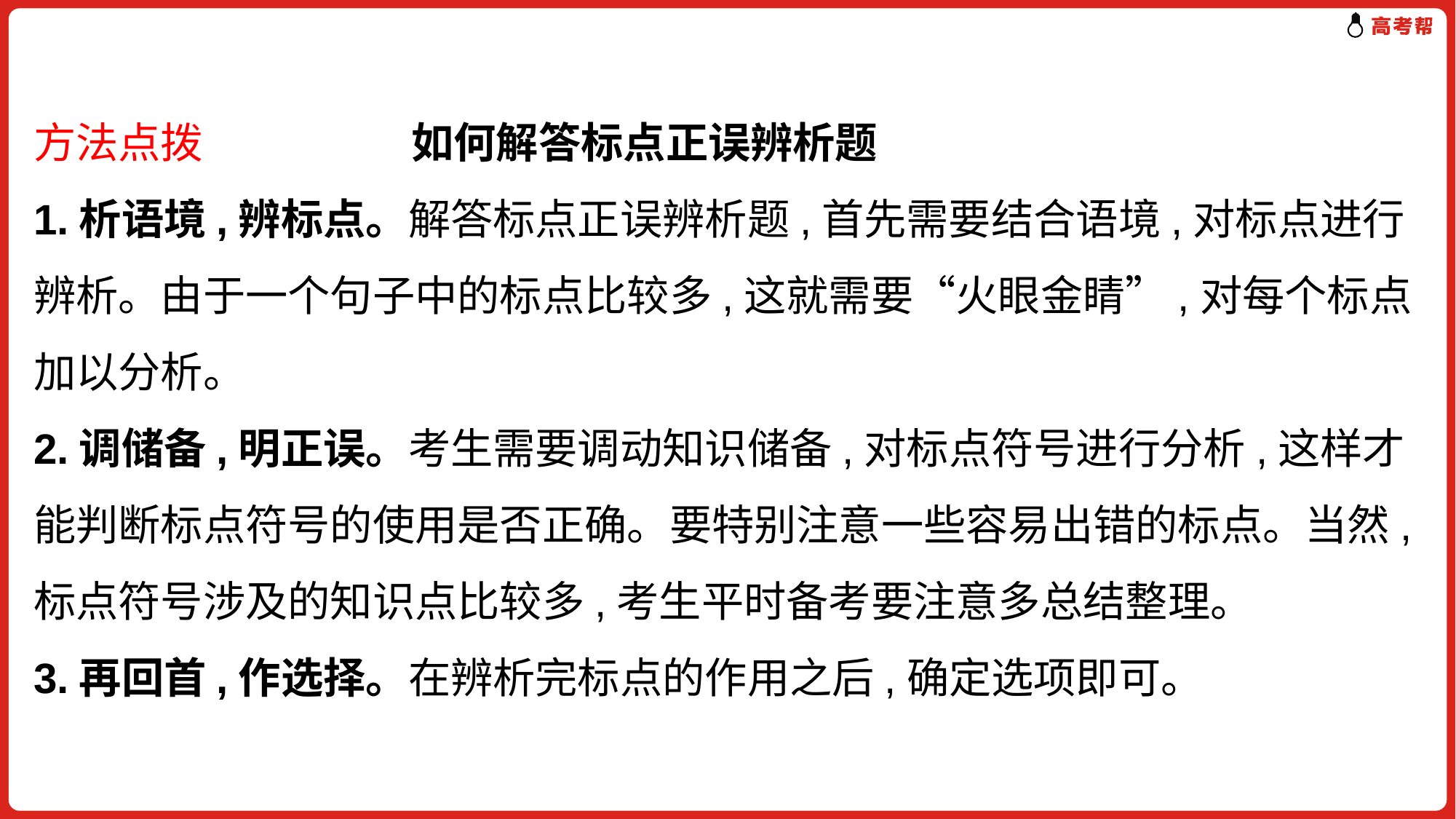

方法点拨                      如何解答标点正误辨析题
1.析语境,辨标点。解答标点正误辨析题,首先需要结合语境,对标点进行辨析。由于一个句子中的标点比较多,这就需要“火眼金睛”,对每个标点加以分析。
2.调储备,明正误。考生需要调动知识储备,对标点符号进行分析,这样才能判断标点符号的使用是否正确。要特别注意一些容易出错的标点。当然,标点符号涉及的知识点比较多,考生平时备考要注意多总结整理。
3.再回首,作选择。在辨析完标点的作用之后,确定选项即可。